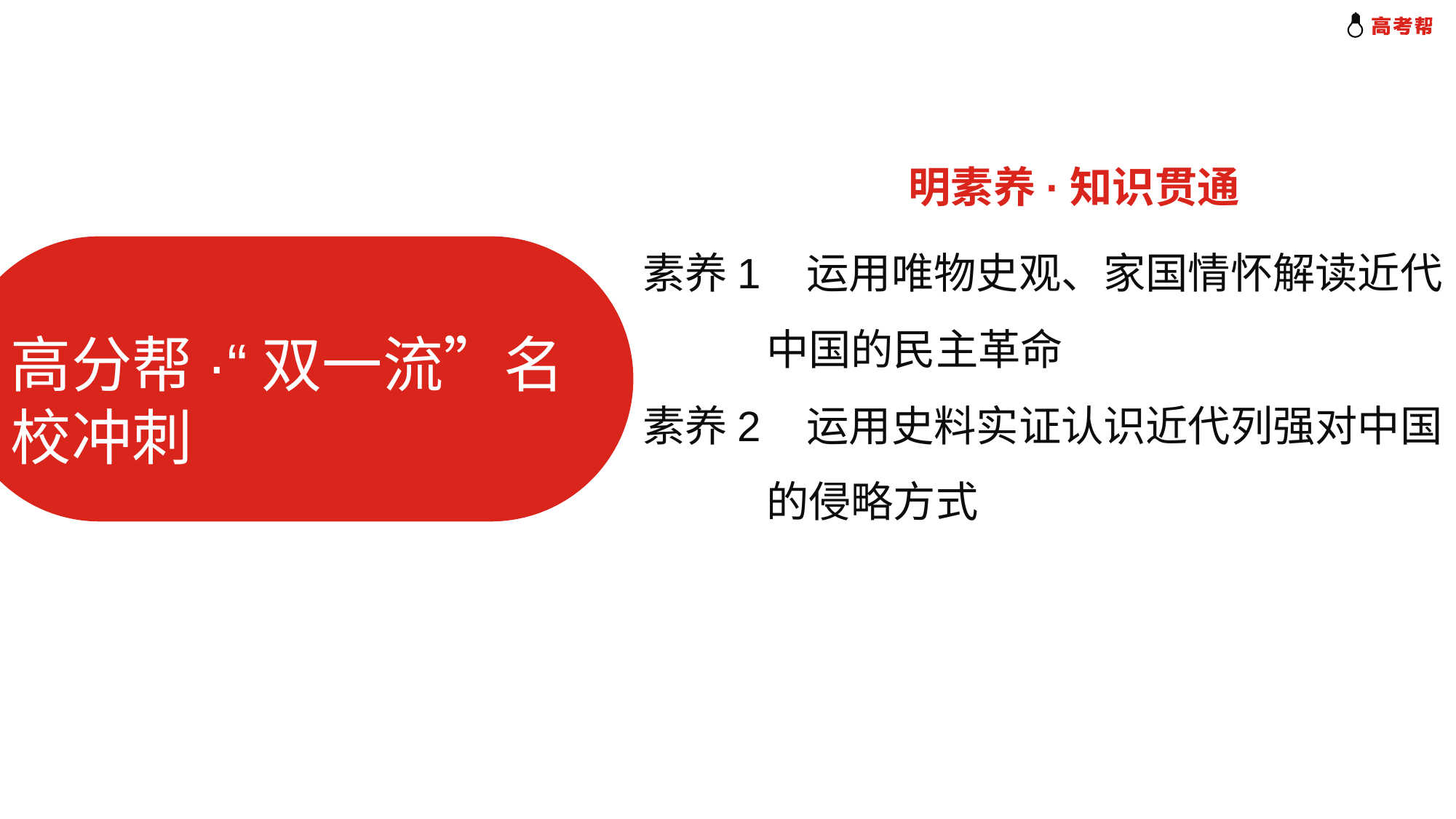

明素养·知识贯通
高分帮·“双一流”名校冲刺
素养1   运用唯物史观、家国情怀解读近代
            中国的民主革命
素养2   运用史料实证认识近代列强对中国
            的侵略方式